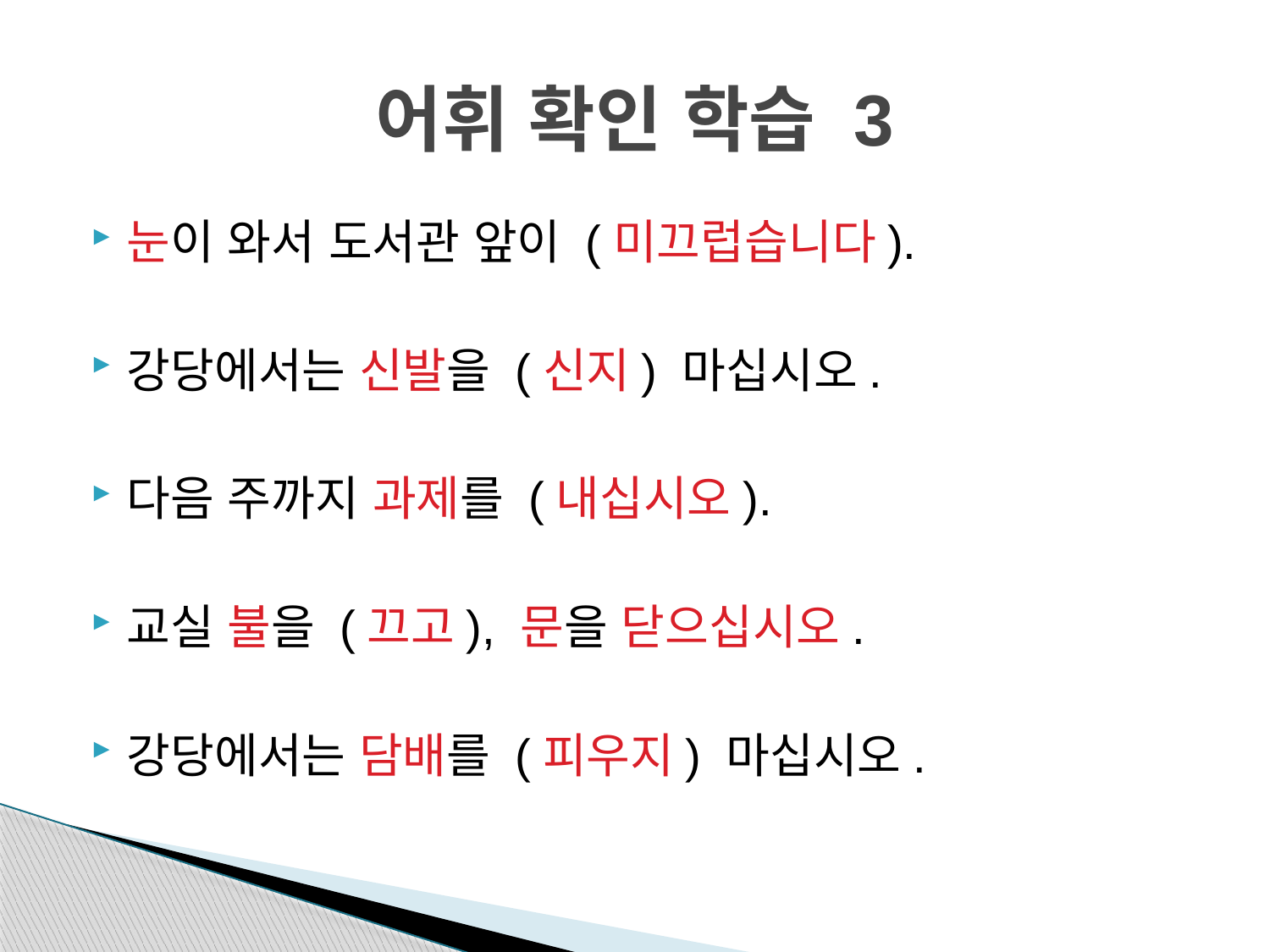

# 어휘 확인 학습 3
눈이 와서 도서관 앞이 (미끄럽습니다).

강당에서는 신발을 (신지) 마십시오.

다음 주까지 과제를 (내십시오).

교실 불을 (끄고), 문을 닫으십시오.

강당에서는 담배를 (피우지) 마십시오.